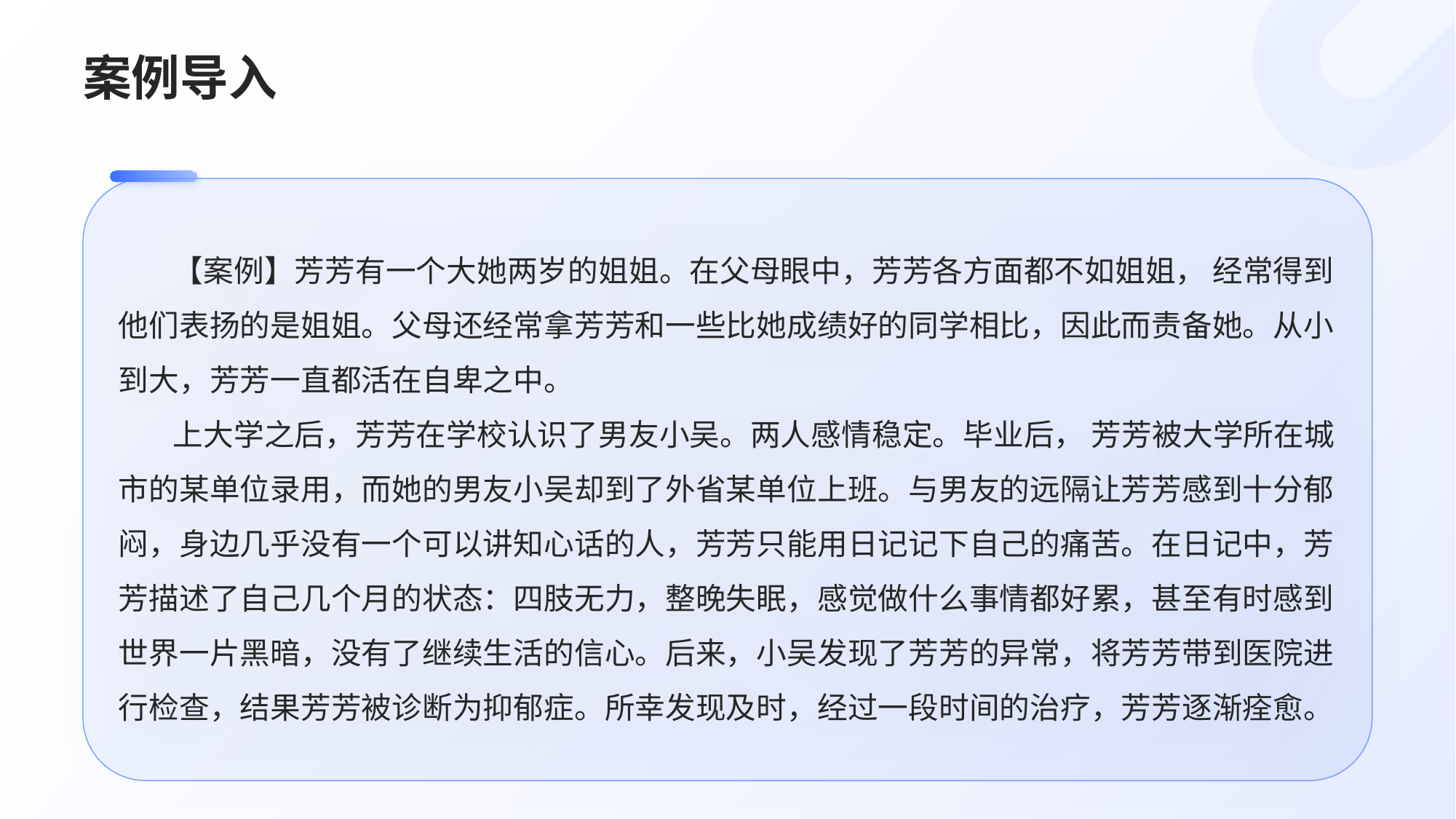

# 案例导入

【案例】芳芳有一个大她两岁的姐姐。在父母眼中，芳芳各方面都不如姐姐， 经常得到他们表扬的是姐姐。父母还经常拿芳芳和一些比她成绩好的同学相比，因此而责备她。从小到大，芳芳一直都活在自卑之中。
上大学之后，芳芳在学校认识了男友小吴。两人感情稳定。毕业后， 芳芳被大学所在城市的某单位录用，而她的男友小吴却到了外省某单位上班。与男友的远隔让芳芳感到十分郁闷，身边几乎没有一个可以讲知心话的人，芳芳只能用日记记下自己的痛苦。在日记中，芳芳描述了自己几个月的状态：四肢无力，整晚失眠，感觉做什么事情都好累，甚至有时感到世界一片黑暗，没有了继续生活的信心。后来，小吴发现了芳芳的异常，将芳芳带到医院进行检查，结果芳芳被诊断为抑郁症。所幸发现及时，经过一段时间的治疗，芳芳逐渐痊愈。